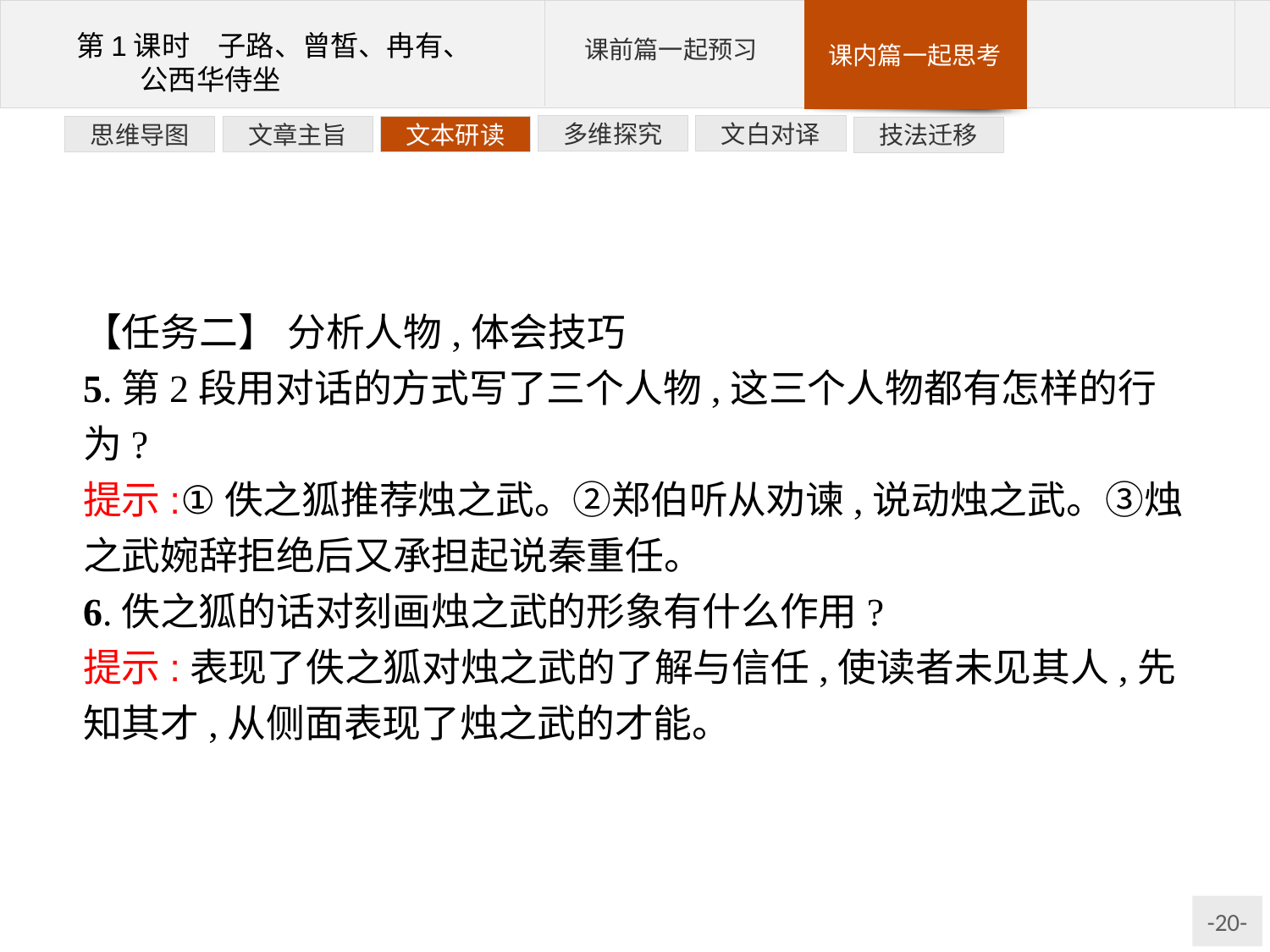

文白对译
多维探究
文本研读
文章主旨
思维导图
技法迁移
【任务二】 分析人物,体会技巧
5.第2段用对话的方式写了三个人物,这三个人物都有怎样的行为?
提示:①佚之狐推荐烛之武。②郑伯听从劝谏,说动烛之武。③烛之武婉辞拒绝后又承担起说秦重任。
6.佚之狐的话对刻画烛之武的形象有什么作用?
提示:表现了佚之狐对烛之武的了解与信任,使读者未见其人,先知其才,从侧面表现了烛之武的才能。